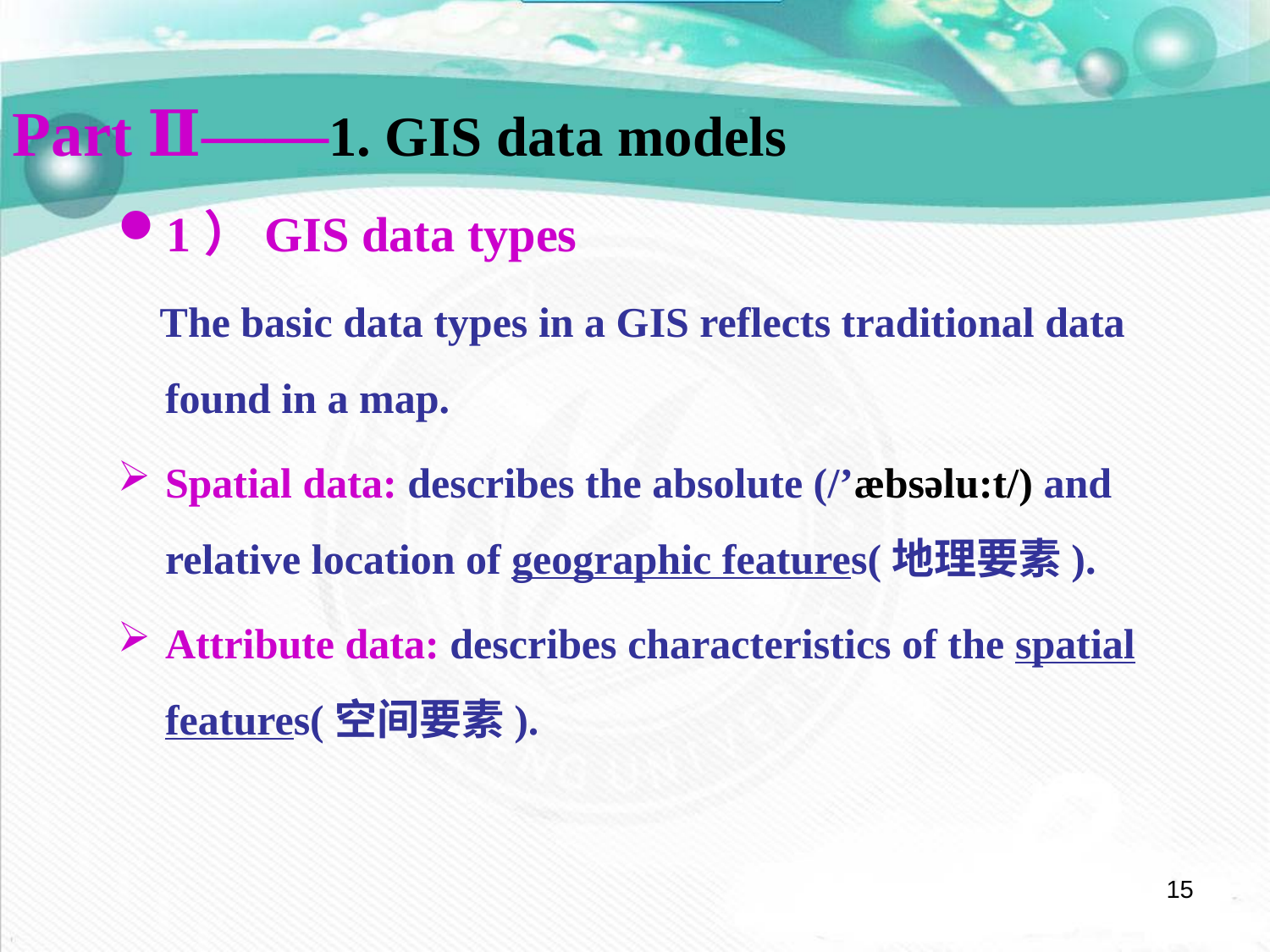

Part Ⅱ——1. GIS data models
1）GIS data types
    The basic data types in a GIS reflects traditional data found in a map.
Spatial data: describes the absolute (/’æbsəlu:t/) and relative location of geographic features(地理要素).
Attribute data: describes characteristics of the spatial features(空间要素).
15